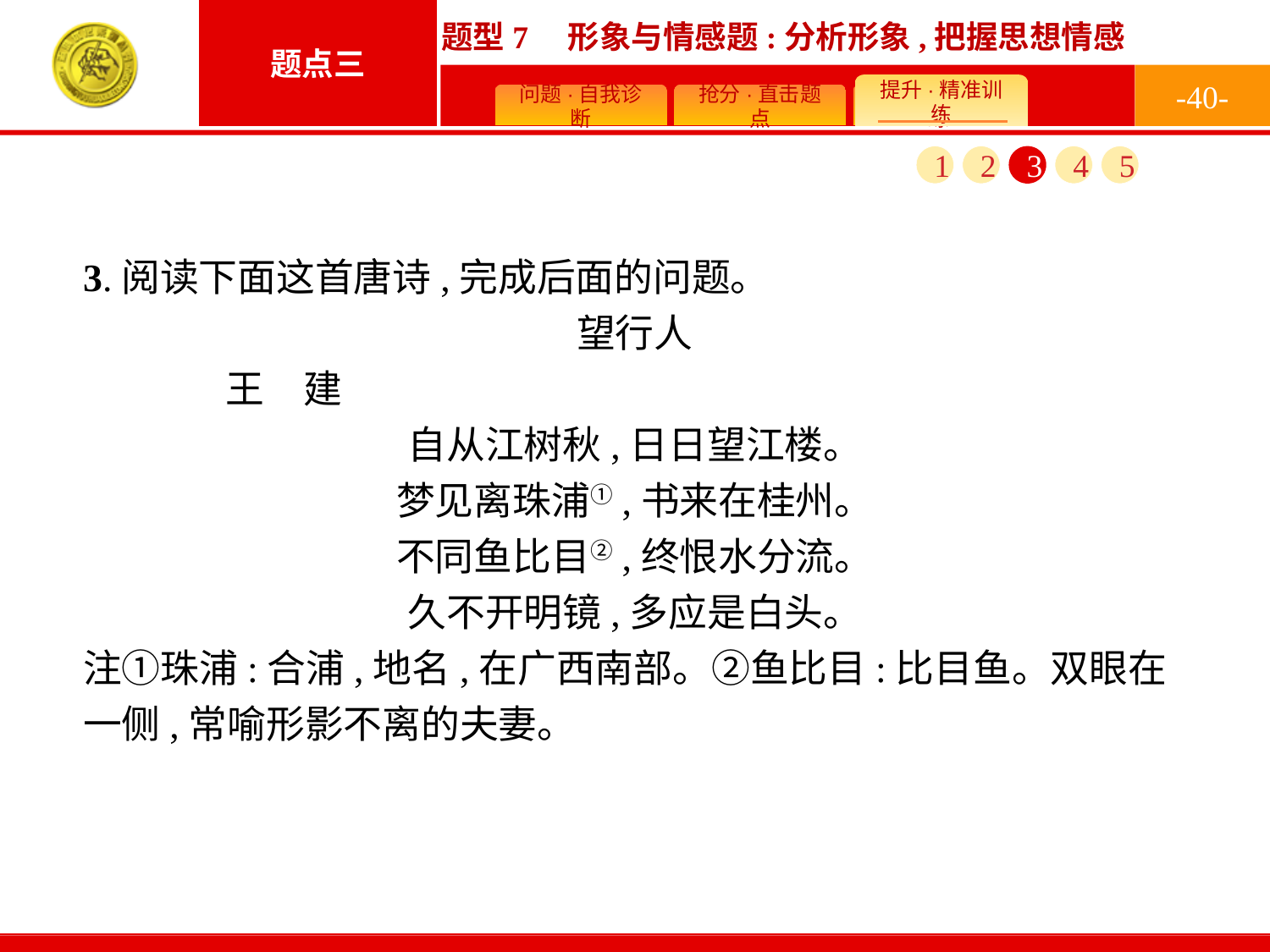

-40-
1
2
3
4
5
3.阅读下面这首唐诗,完成后面的问题。
望行人
	王　建
自从江树秋,日日望江楼。
梦见离珠浦①,书来在桂州。
不同鱼比目②,终恨水分流。
久不开明镜,多应是白头。
注①珠浦:合浦,地名,在广西南部。②鱼比目:比目鱼。双眼在一侧,常喻形影不离的夫妻。